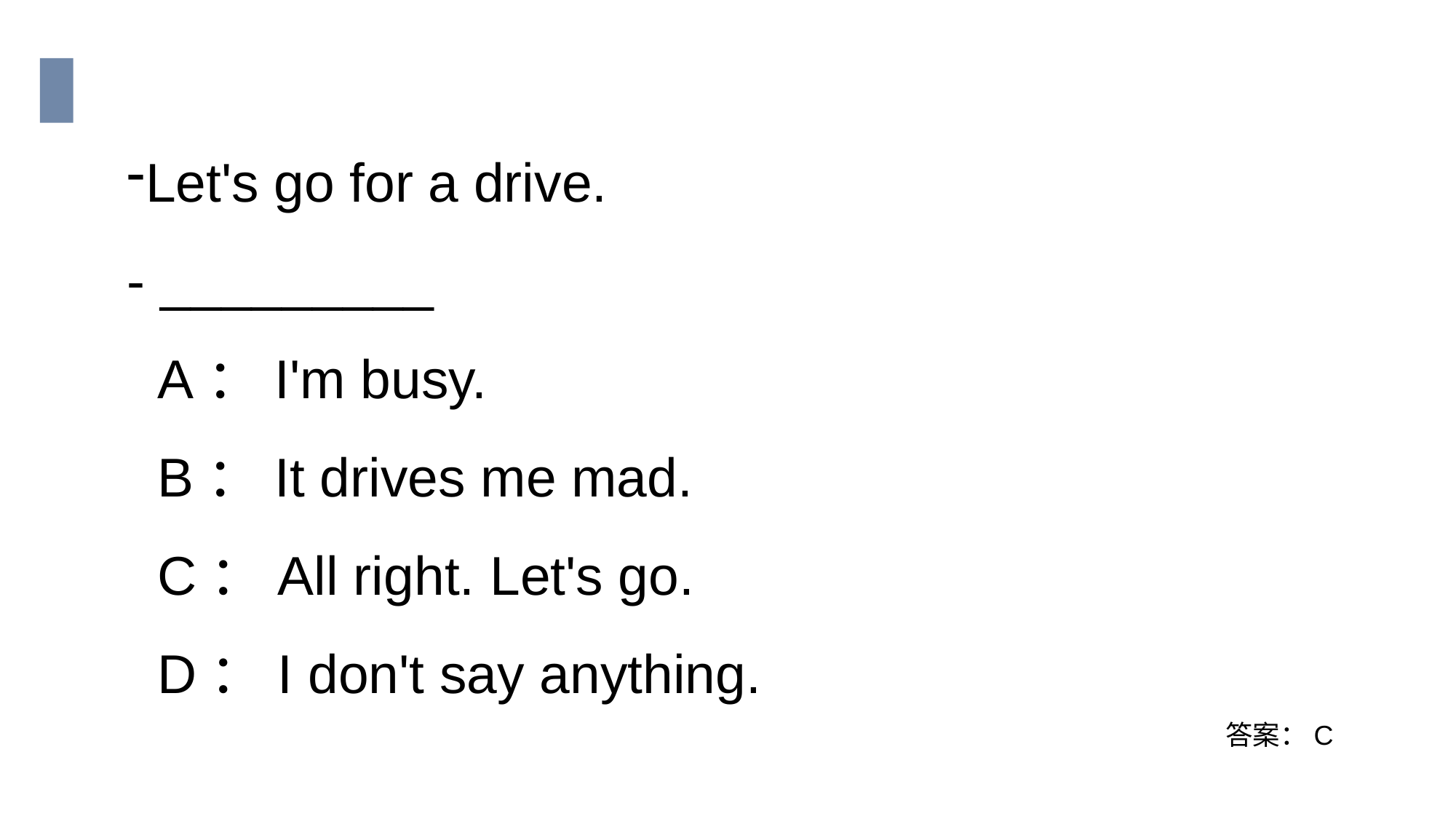

Let's go for a drive.
- _________
  A：I'm busy.
  B：It drives me mad.
  C：All right. Let's go.
  D：I don't say anything.
答案：C